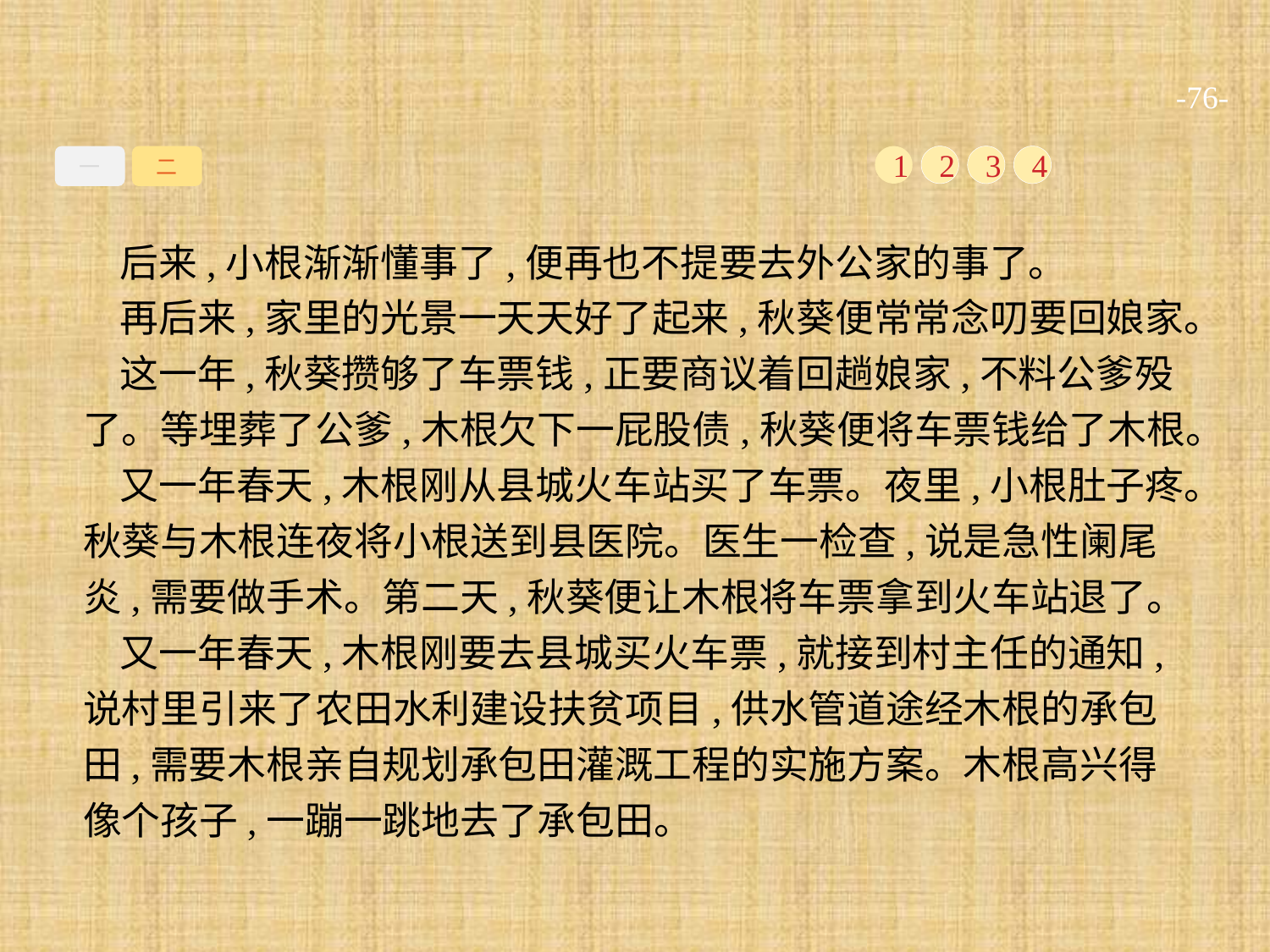

-76-
一
二
1
2
3
4
后来,小根渐渐懂事了,便再也不提要去外公家的事了。
再后来,家里的光景一天天好了起来,秋葵便常常念叨要回娘家。
这一年,秋葵攒够了车票钱,正要商议着回趟娘家,不料公爹殁了。等埋葬了公爹,木根欠下一屁股债,秋葵便将车票钱给了木根。
又一年春天,木根刚从县城火车站买了车票。夜里,小根肚子疼。秋葵与木根连夜将小根送到县医院。医生一检查,说是急性阑尾炎,需要做手术。第二天,秋葵便让木根将车票拿到火车站退了。
又一年春天,木根刚要去县城买火车票,就接到村主任的通知,说村里引来了农田水利建设扶贫项目,供水管道途经木根的承包田,需要木根亲自规划承包田灌溉工程的实施方案。木根高兴得像个孩子,一蹦一跳地去了承包田。